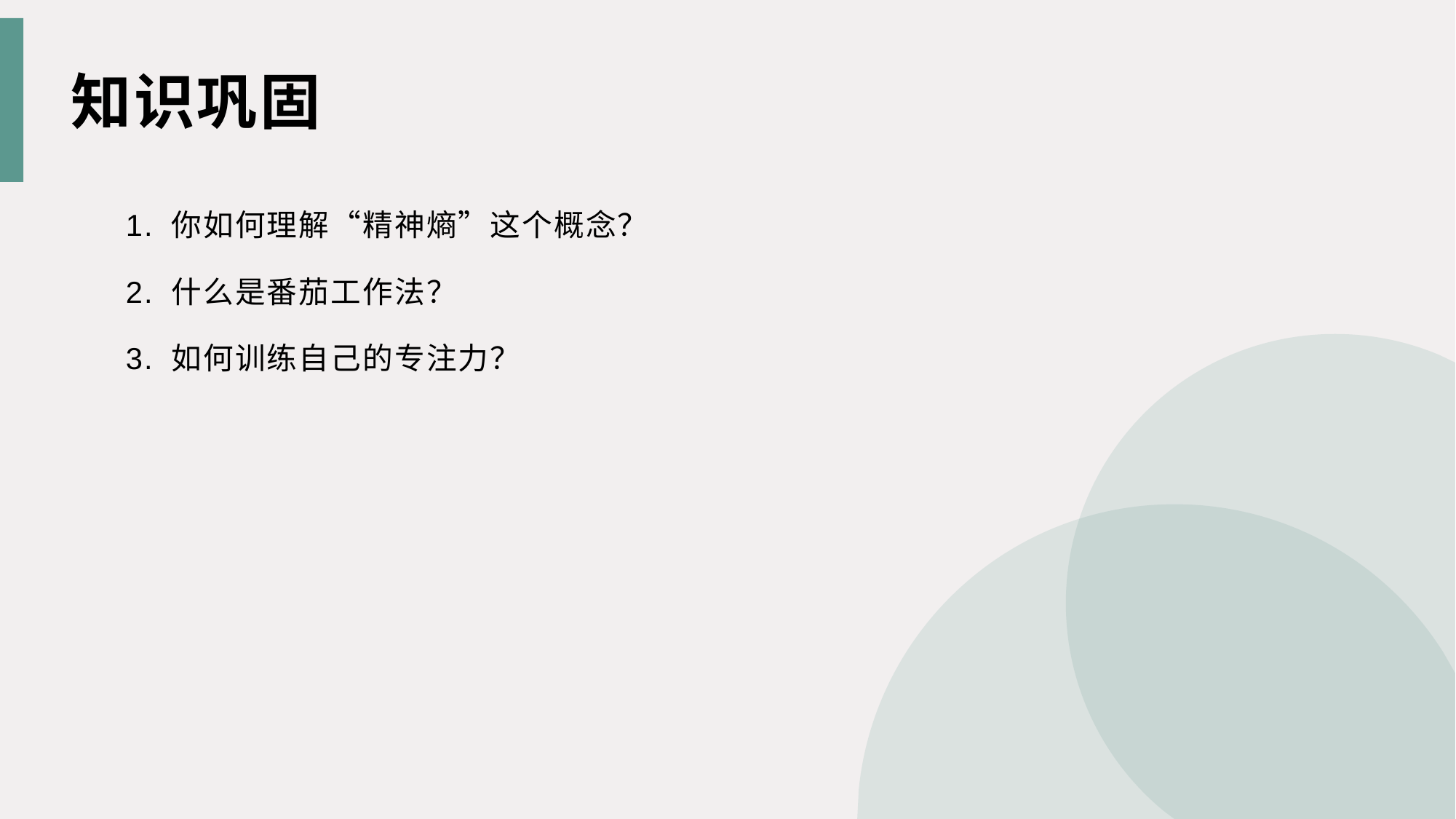

知识巩固
1. 你如何理解“精神熵”这个概念？
2. 什么是番茄工作法？
3. 如何训练自己的专注力？